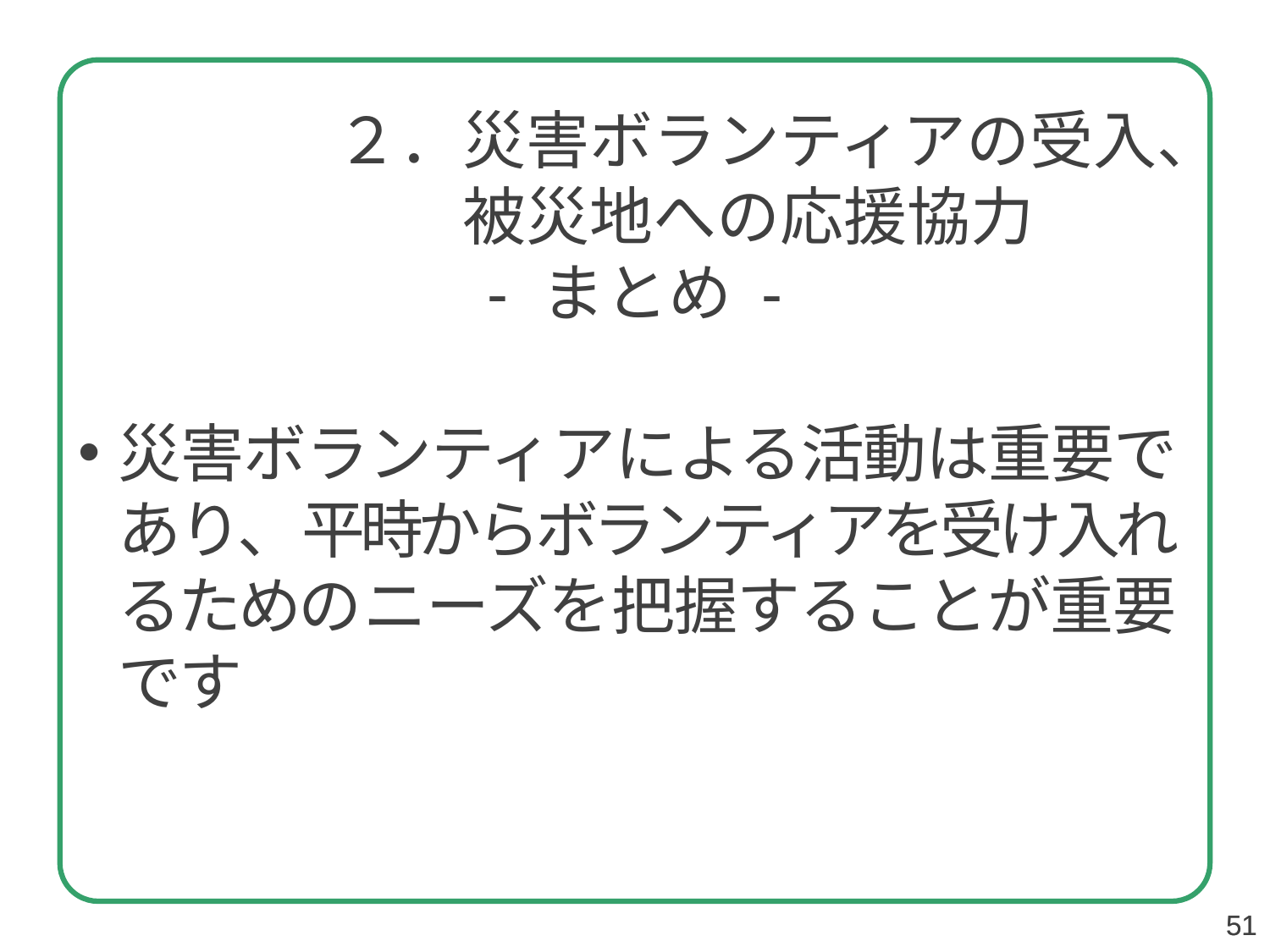

２．災害ボランティアの受入、
　　　　　　被災地への応援協力
- まとめ -
災害ボランティアによる活動は重要であり、平時からボランティアを受け入れるためのニーズを把握することが重要です
51
51